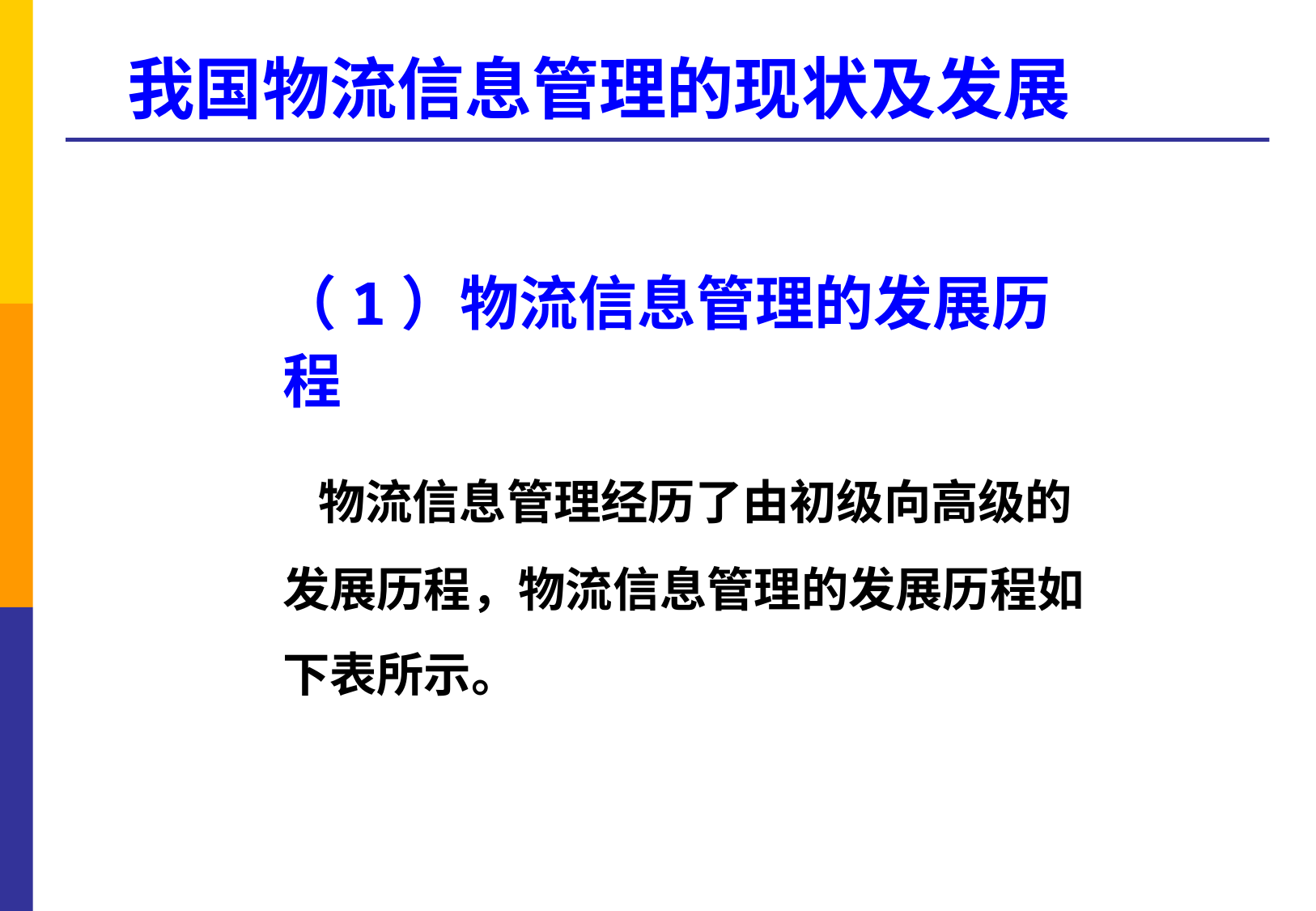

# 我国物流信息管理的现状及发展
  （1）物流信息管理的发展历程
     物流信息管理经历了由初级向高级的发展历程，物流信息管理的发展历程如下表所示。